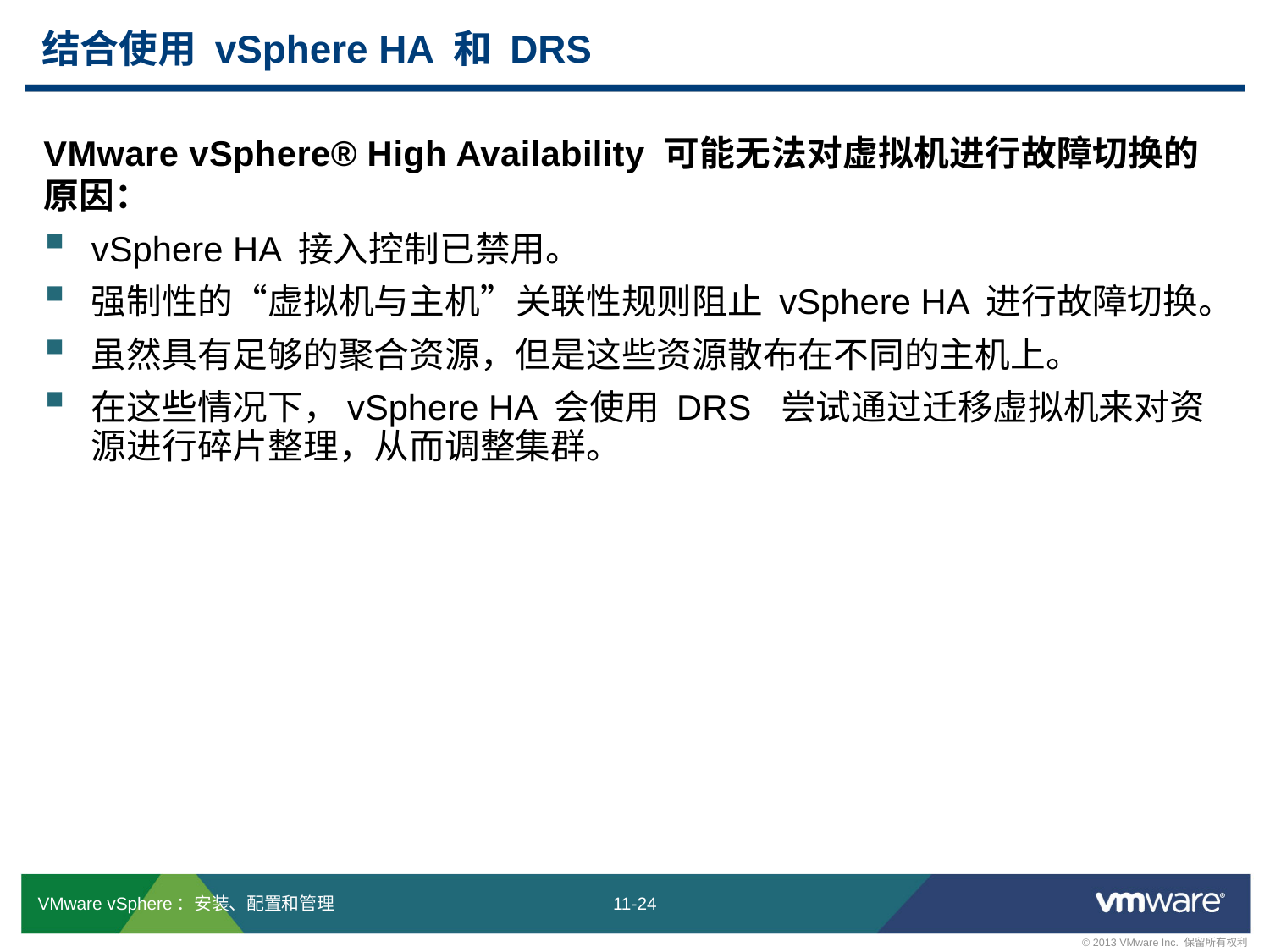

# 结合使用 vSphere HA 和 DRS
VMware vSphere® High Availability 可能无法对虚拟机进行故障切换的原因：
vSphere HA 接入控制已禁用。
强制性的“虚拟机与主机”关联性规则阻止 vSphere HA 进行故障切换。
虽然具有足够的聚合资源，但是这些资源散布在不同的主机上。
在这些情况下，vSphere HA 会使用 DRS 尝试通过迁移虚拟机来对资源进行碎片整理，从而调整集群。